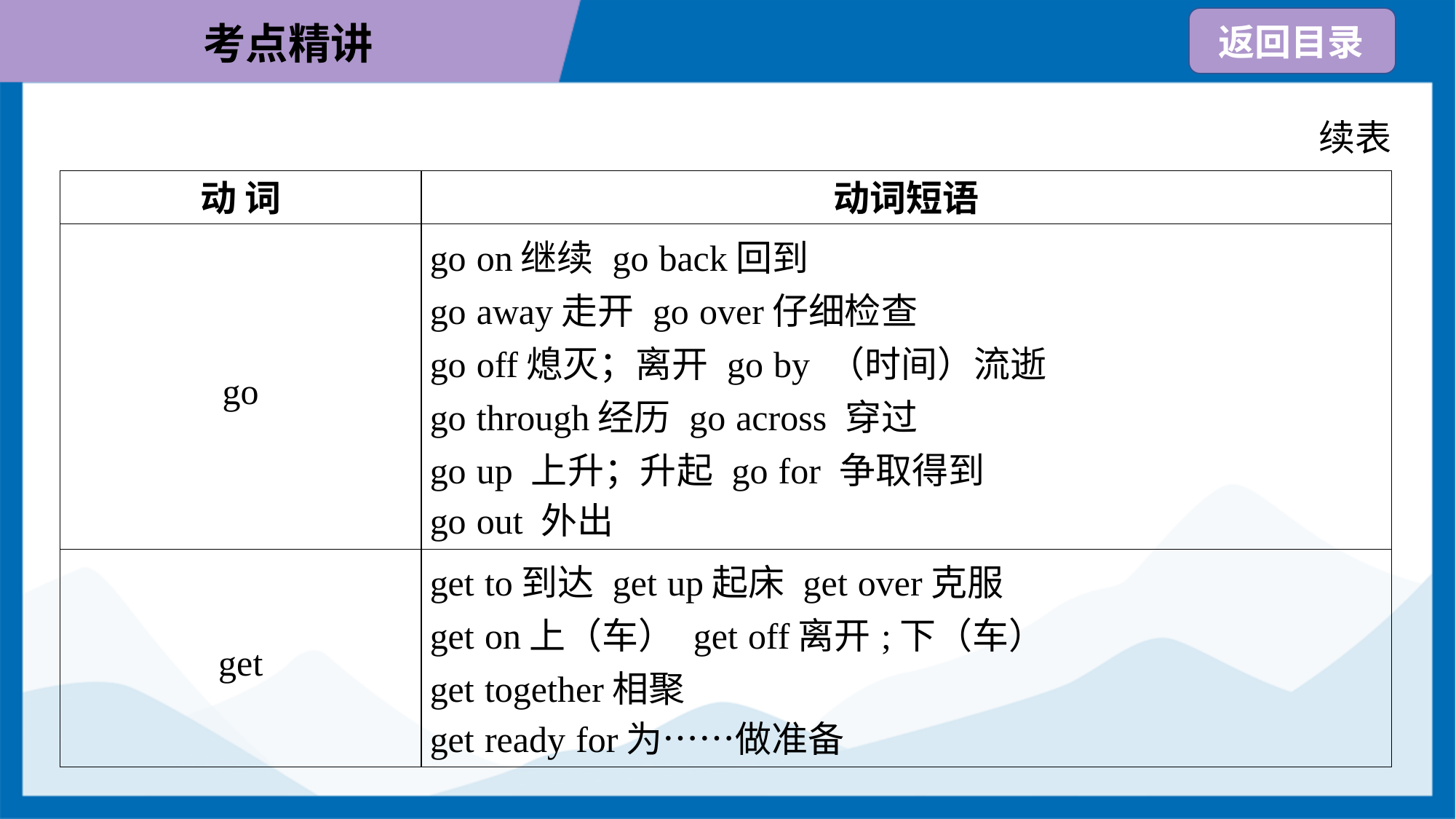

续表
| 动 词 | 动词短语 |
| --- | --- |
| go | go on继续 go back回到 go away走开 go over仔细检查 go off熄灭；离开 go by （时间）流逝 go through经历 go across 穿过 go up 上升；升起 go for 争取得到 go out 外出 |
| get | get to到达 get up起床 get over克服 get on上（车） get off离开;下（车） get together相聚 get ready for为……做准备 |